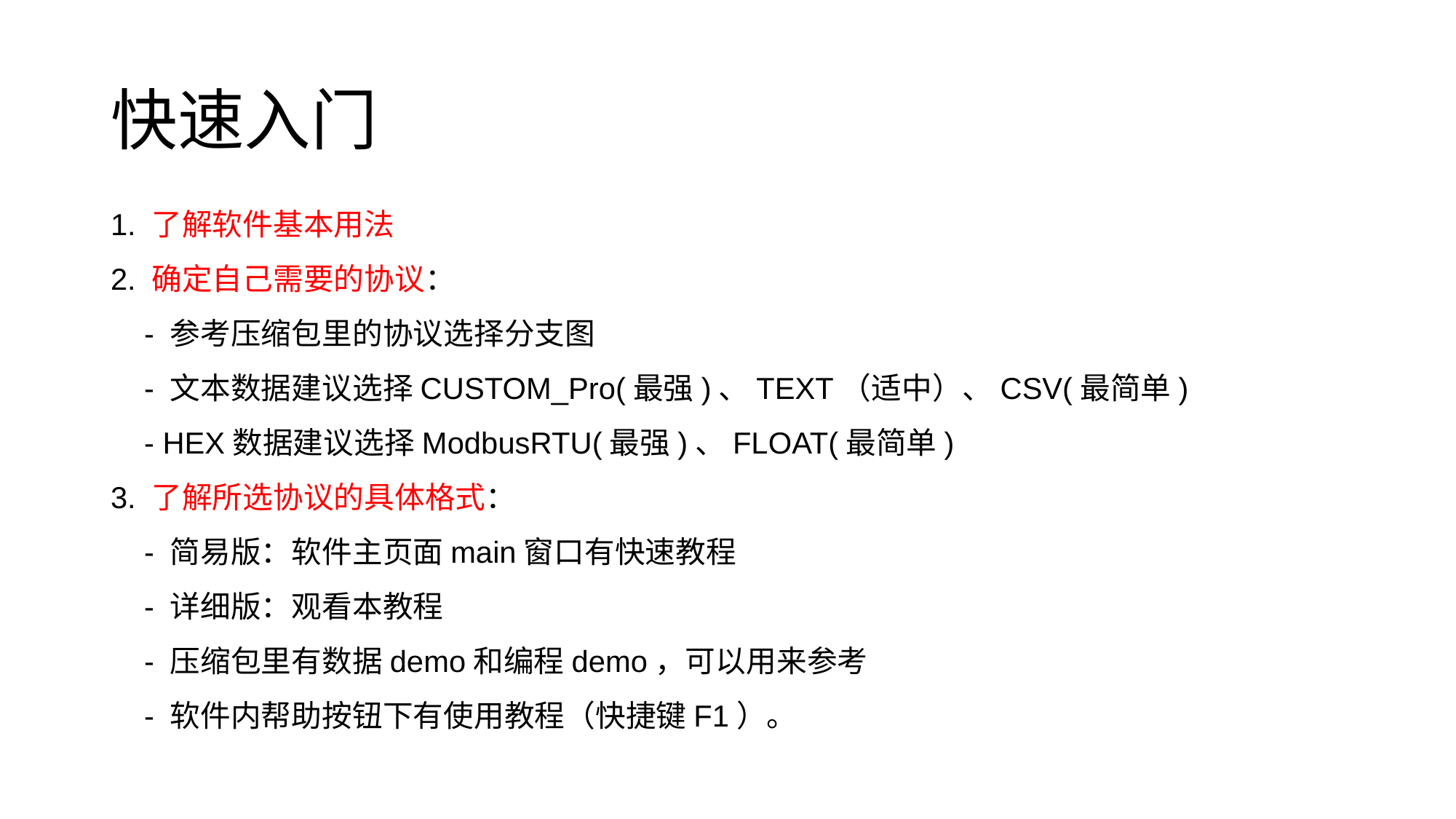

# 快速入门
1. 了解软件基本用法
2. 确定自己需要的协议：
    - 参考压缩包里的协议选择分支图
    - 文本数据建议选择CUSTOM_Pro(最强)、TEXT（适中）、CSV(最简单)
    - HEX数据建议选择ModbusRTU(最强)、FLOAT(最简单)
3. 了解所选协议的具体格式：
    - 简易版：软件主页面main窗口有快速教程
    - 详细版：观看本教程
    - 压缩包里有数据demo和编程demo，可以用来参考
    - 软件内帮助按钮下有使用教程（快捷键F1）。